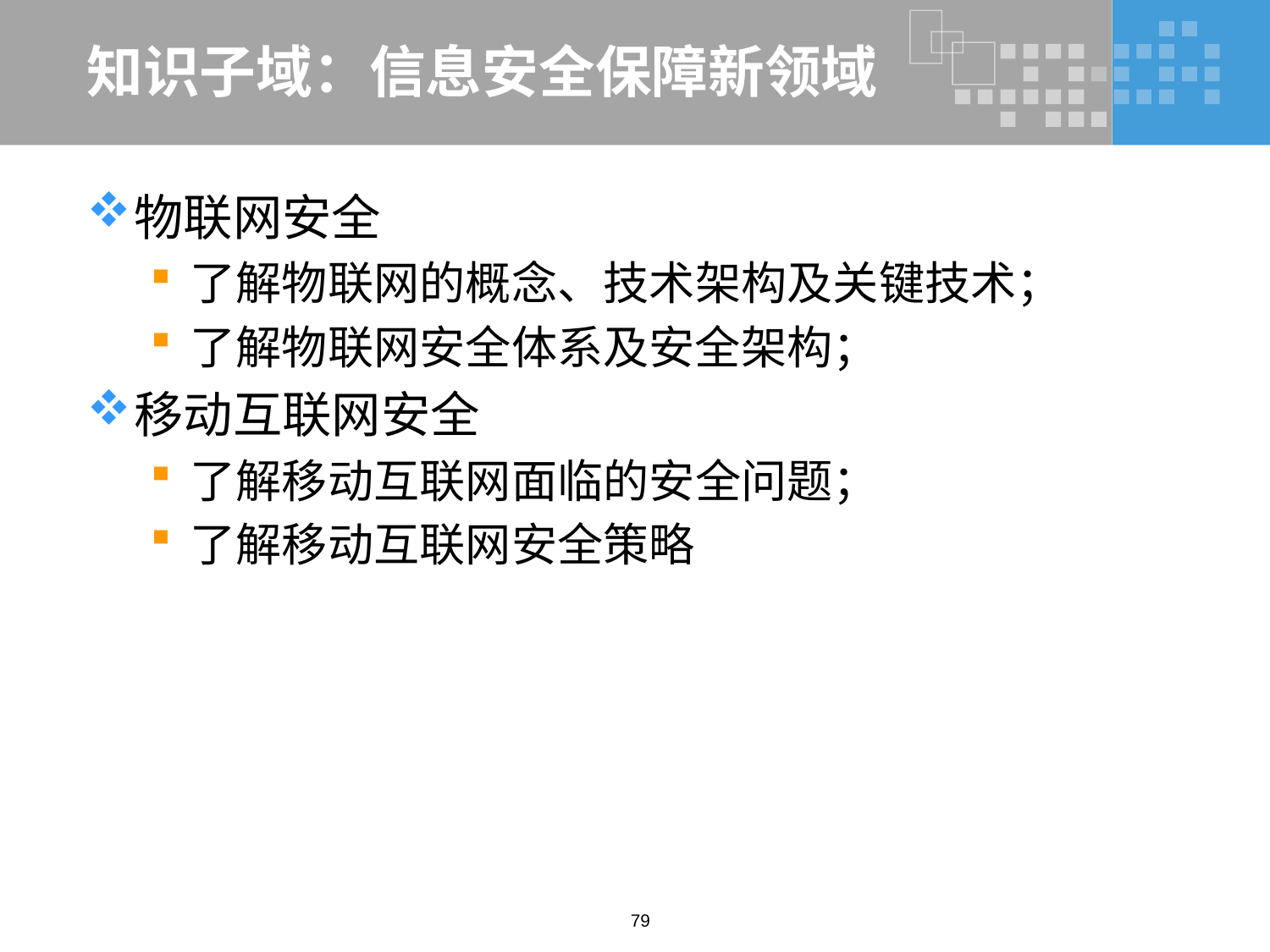

# 知识子域：信息安全保障新领域
物联网安全
了解物联网的概念、技术架构及关键技术；
了解物联网安全体系及安全架构；
移动互联网安全
了解移动互联网面临的安全问题；
了解移动互联网安全策略

79